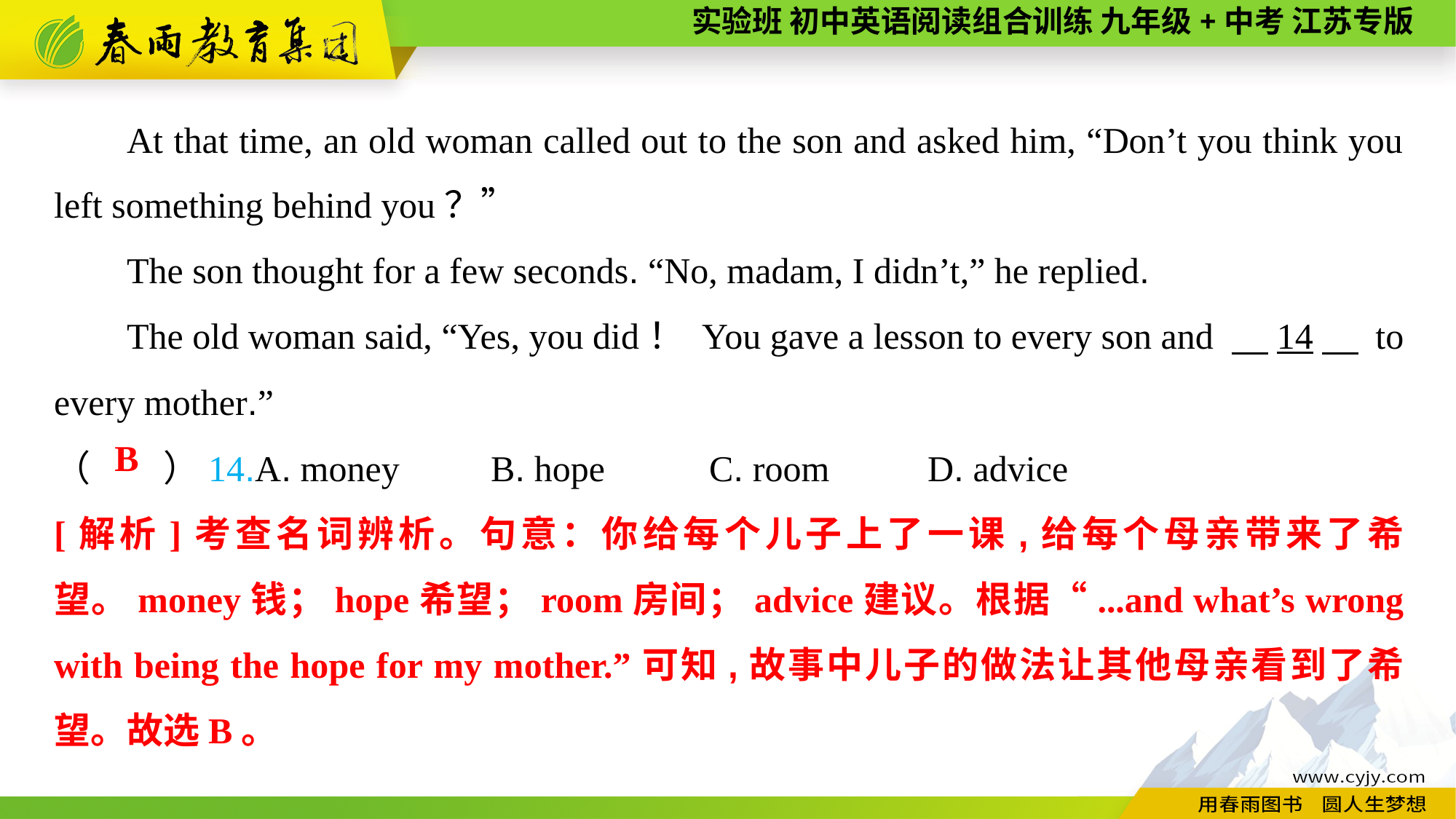

At that time, an old woman called out to the son and asked him, “Don’t you think you left something behind you？”
The son thought for a few seconds. “No, madam, I didn’t,” he replied.
The old woman said, “Yes, you did！ You gave a lesson to every son and 　14　 to every mother.”
（　　）14.A. money	B. hope	C. room	D. advice
B
[解析]考查名词辨析。句意：你给每个儿子上了一课,给每个母亲带来了希望。money钱；hope希望；room房间；advice建议。根据“...and what’s wrong with being the hope for my mother.”可知,故事中儿子的做法让其他母亲看到了希望。故选B。